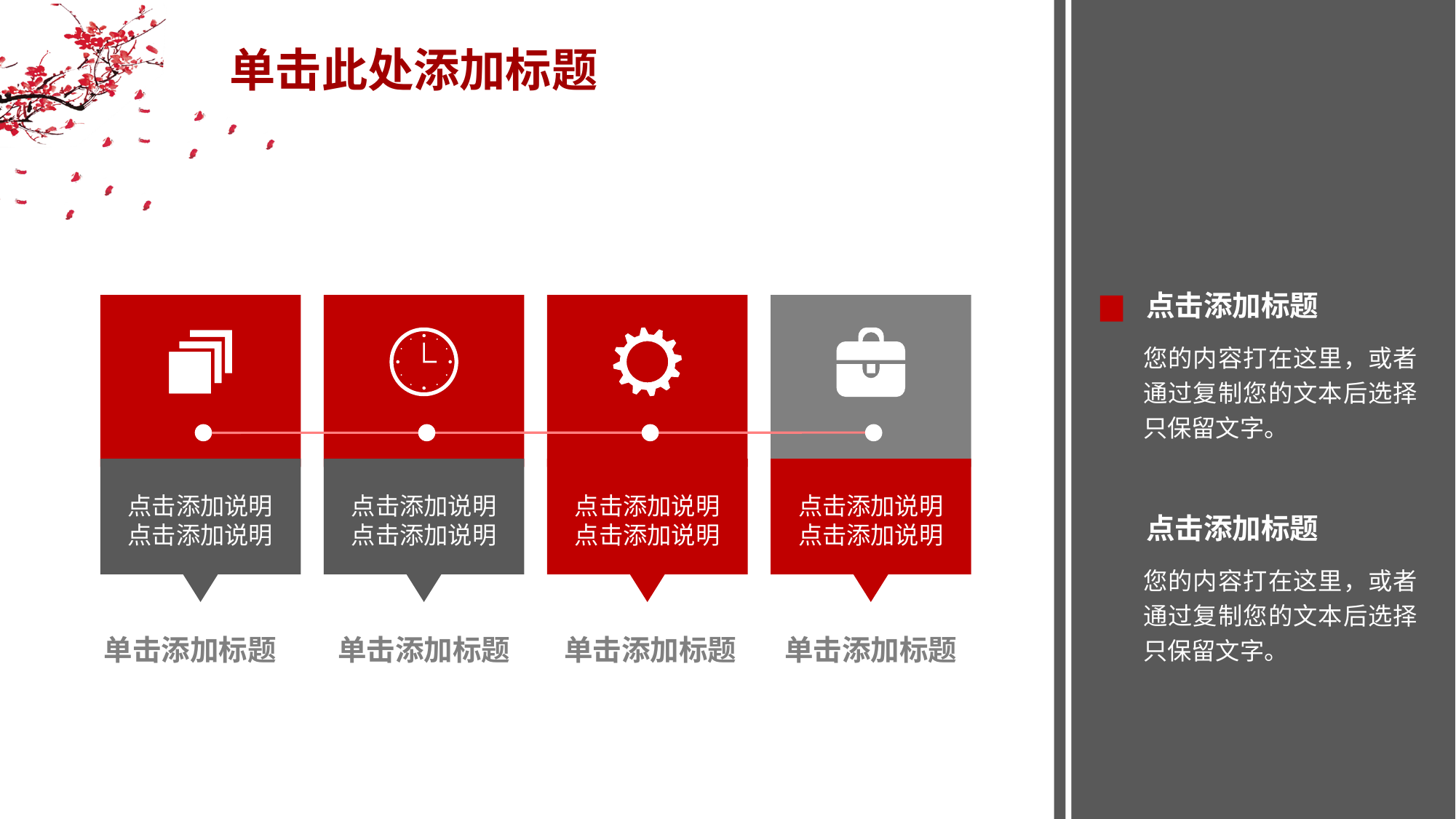

# 单击此处添加标题
点击添加标题

点击添加说明
点击添加说明

点击添加说明
点击添加说明

点击添加说明
点击添加说明

点击添加说明
点击添加说明

您的内容打在这里，或者通过复制您的文本后选择只保留文字。

点击添加标题

您的内容打在这里，或者通过复制您的文本后选择只保留文字。
单击添加标题
单击添加标题
单击添加标题
单击添加标题